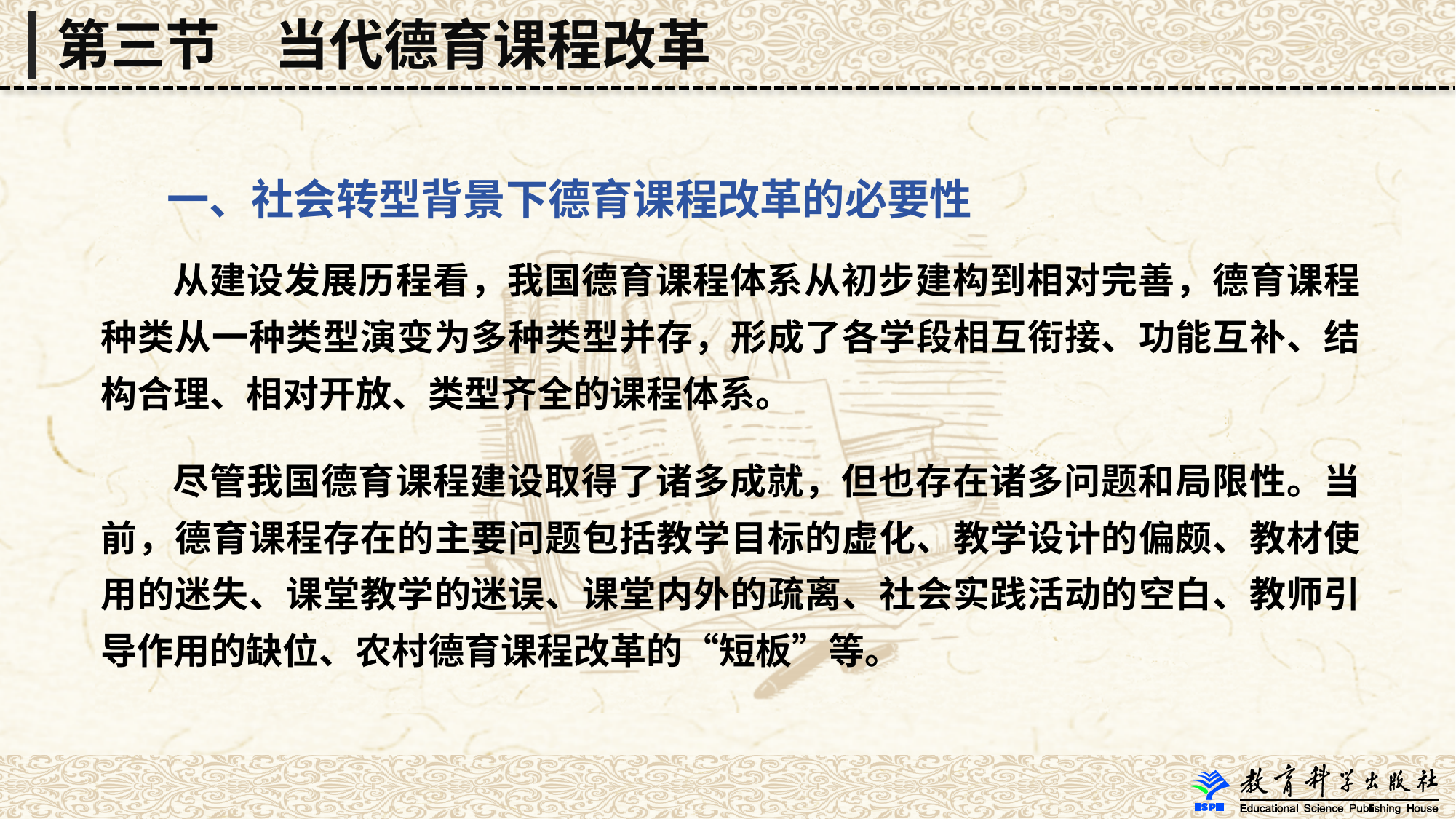

第三节　当代德育课程改革
       一、社会转型背景下德育课程改革的必要性

       从建设发展历程看，我国德育课程体系从初步建构到相对完善，德育课程种类从一种类型演变为多种类型并存，形成了各学段相互衔接、功能互补、结构合理、相对开放、类型齐全的课程体系。

       尽管我国德育课程建设取得了诸多成就，但也存在诸多问题和局限性。当前，德育课程存在的主要问题包括教学目标的虚化、教学设计的偏颇、教材使用的迷失、课堂教学的迷误、课堂内外的疏离、社会实践活动的空白、教师引导作用的缺位、农村德育课程改革的“短板”等。